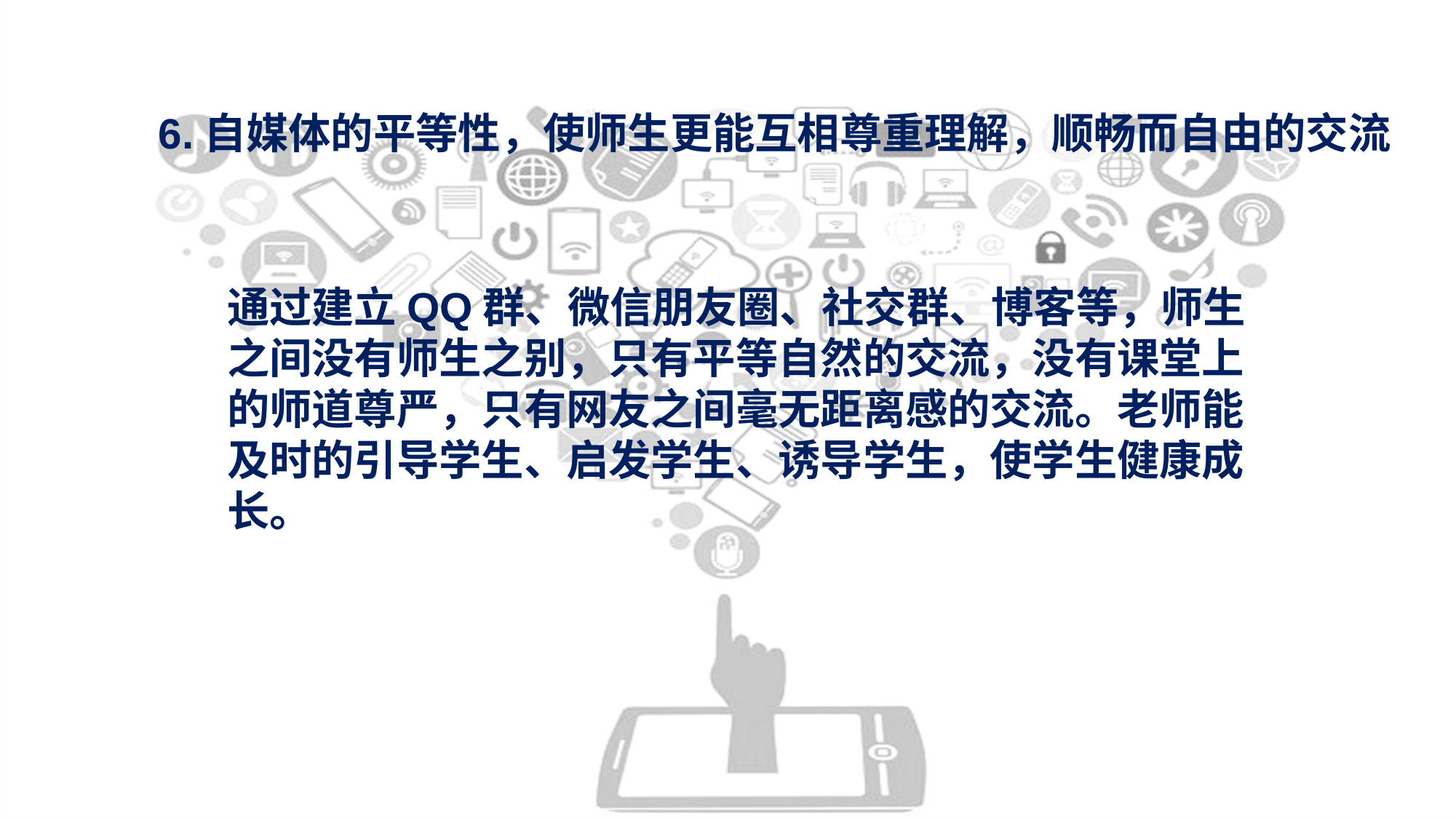

6.自媒体的平等性，使师生更能互相尊重理解，顺畅而自由的交流
通过建立QQ群、微信朋友圈、社交群、博客等，师生之间没有师生之别，只有平等自然的交流，没有课堂上的师道尊严，只有网友之间毫无距离感的交流。老师能及时的引导学生、启发学生、诱导学生，使学生健康成长。